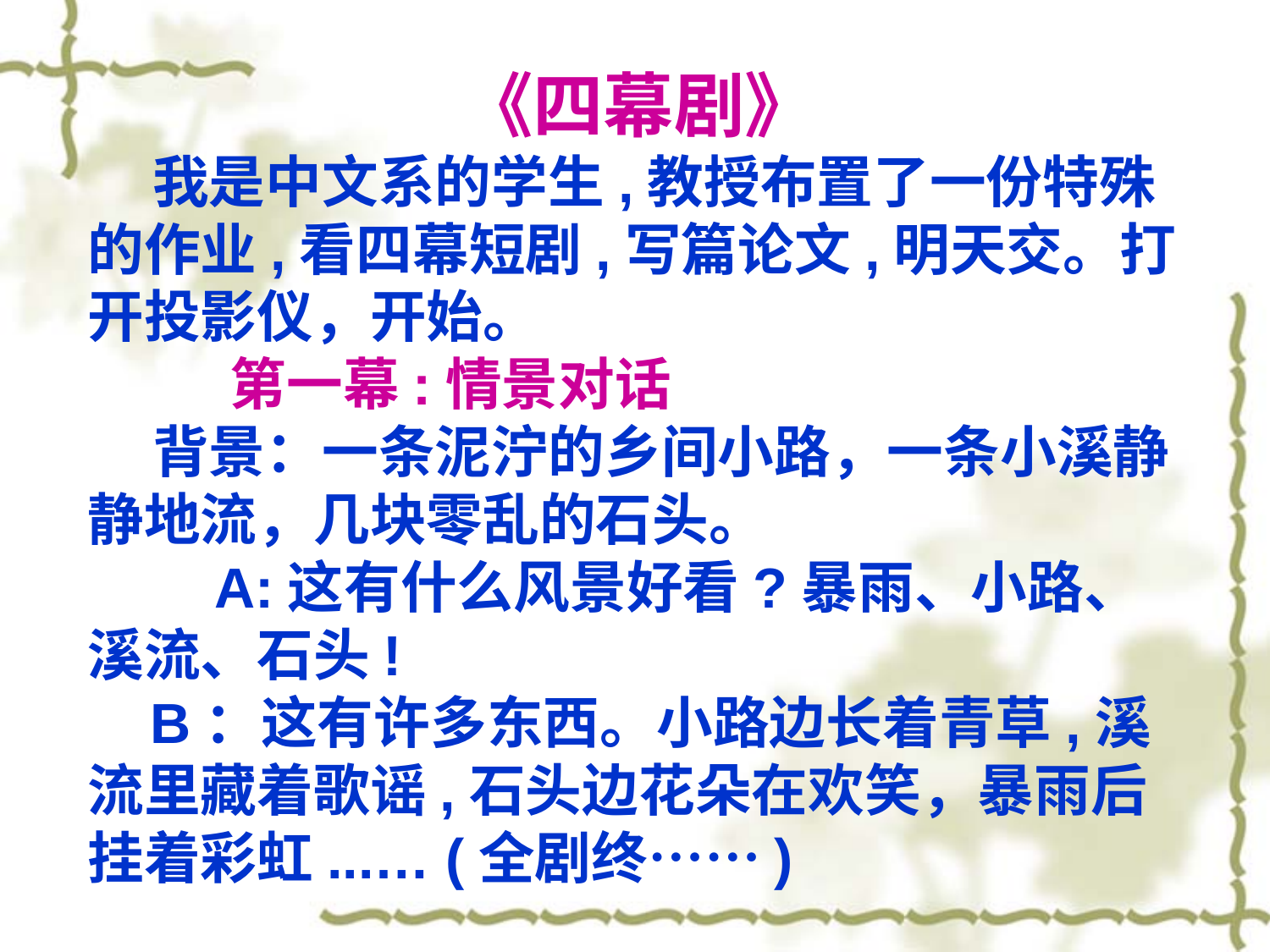

《四幕剧》
    我是中文系的学生,教授布置了一份特殊的作业,看四幕短剧,写篇论文,明天交。打开投影仪，开始。
          第一幕:情景对话
    背景：一条泥泞的乡间小路，一条小溪静静地流，几块零乱的石头。
	A:这有什么风景好看?暴雨、小路、溪流、石头!
    B：这有许多东西。小路边长着青草,溪流里藏着歌谣,石头边花朵在欢笑，暴雨后挂着彩虹...… (全剧终……)
124